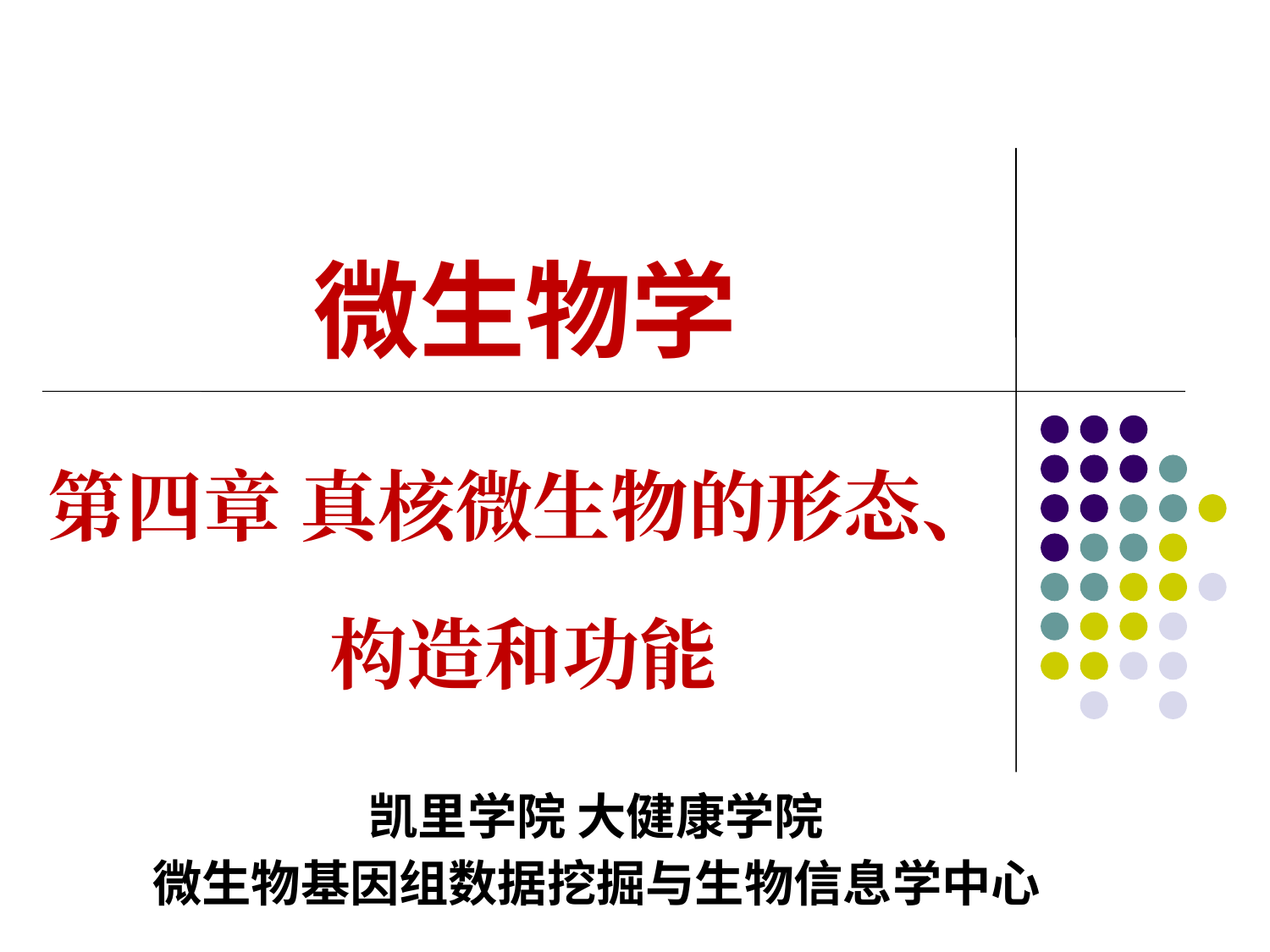

微生物学
# 第四章 真核微生物的形态、构造和功能
凯里学院 大健康学院
微生物基因组数据挖掘与生物信息学中心